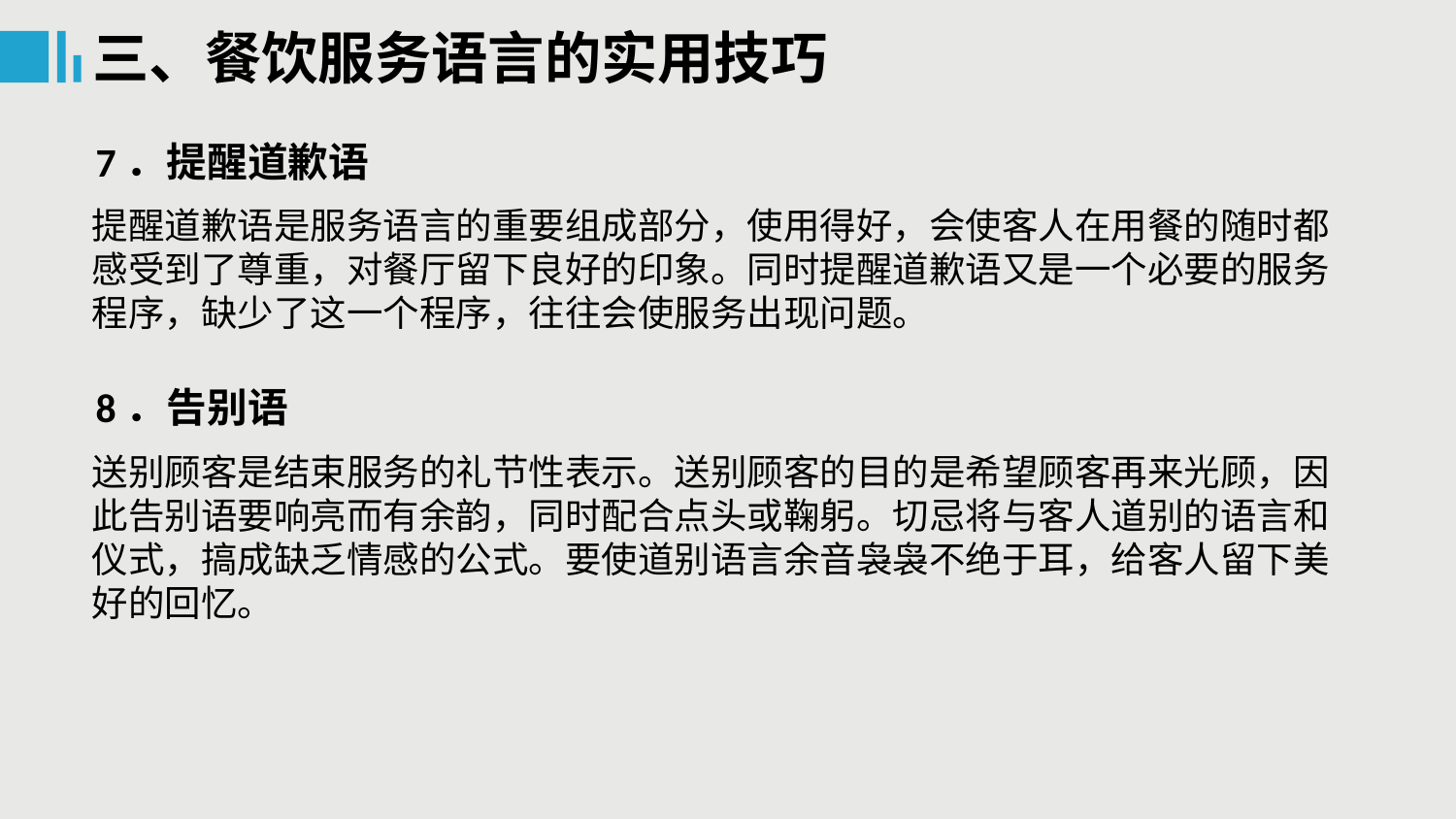

三、餐饮服务语言的实用技巧

7．提醒道歉语
提醒道歉语是服务语言的重要组成部分，使用得好，会使客人在用餐的随时都感受到了尊重，对餐厅留下良好的印象。同时提醒道歉语又是一个必要的服务程序，缺少了这一个程序，往往会使服务出现问题。
8．告别语
送别顾客是结束服务的礼节性表示。送别顾客的目的是希望顾客再来光顾，因此告别语要响亮而有余韵，同时配合点头或鞠躬。切忌将与客人道别的语言和仪式，搞成缺乏情感的公式。要使道别语言余音袅袅不绝于耳，给客人留下美好的回忆。